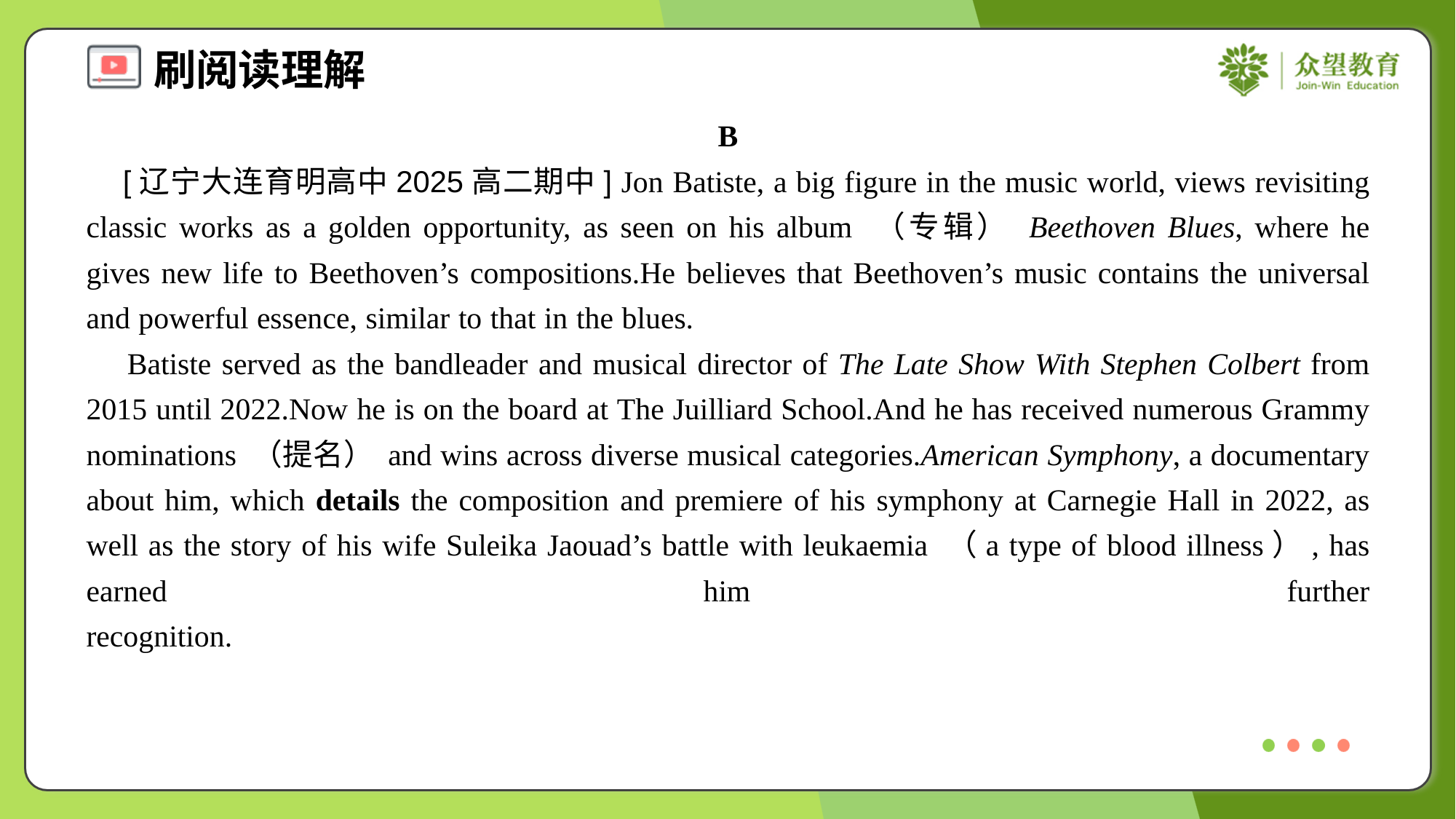

B
    [辽宁大连育明高中2025高二期中] Jon Batiste, a big figure in the music world, views revisiting classic works as a golden opportunity, as seen on his album （专辑） Beethoven Blues, where he gives new life to Beethoven’s compositions.He believes that Beethoven’s music contains the universal and powerful essence, similar to that in the blues.
    Batiste served as the bandleader and musical director of The Late Show With Stephen Colbert from 2015 until 2022.Now he is on the board at The Juilliard School.And he has received numerous Grammy nominations （提名） and wins across diverse musical categories.American Symphony, a documentary about him, which details the composition and premiere of his symphony at Carnegie Hall in 2022, as well as the story of his wife Suleika Jaouad’s battle with leukaemia （a type of blood illness）, has earned him further recognition.#1.2